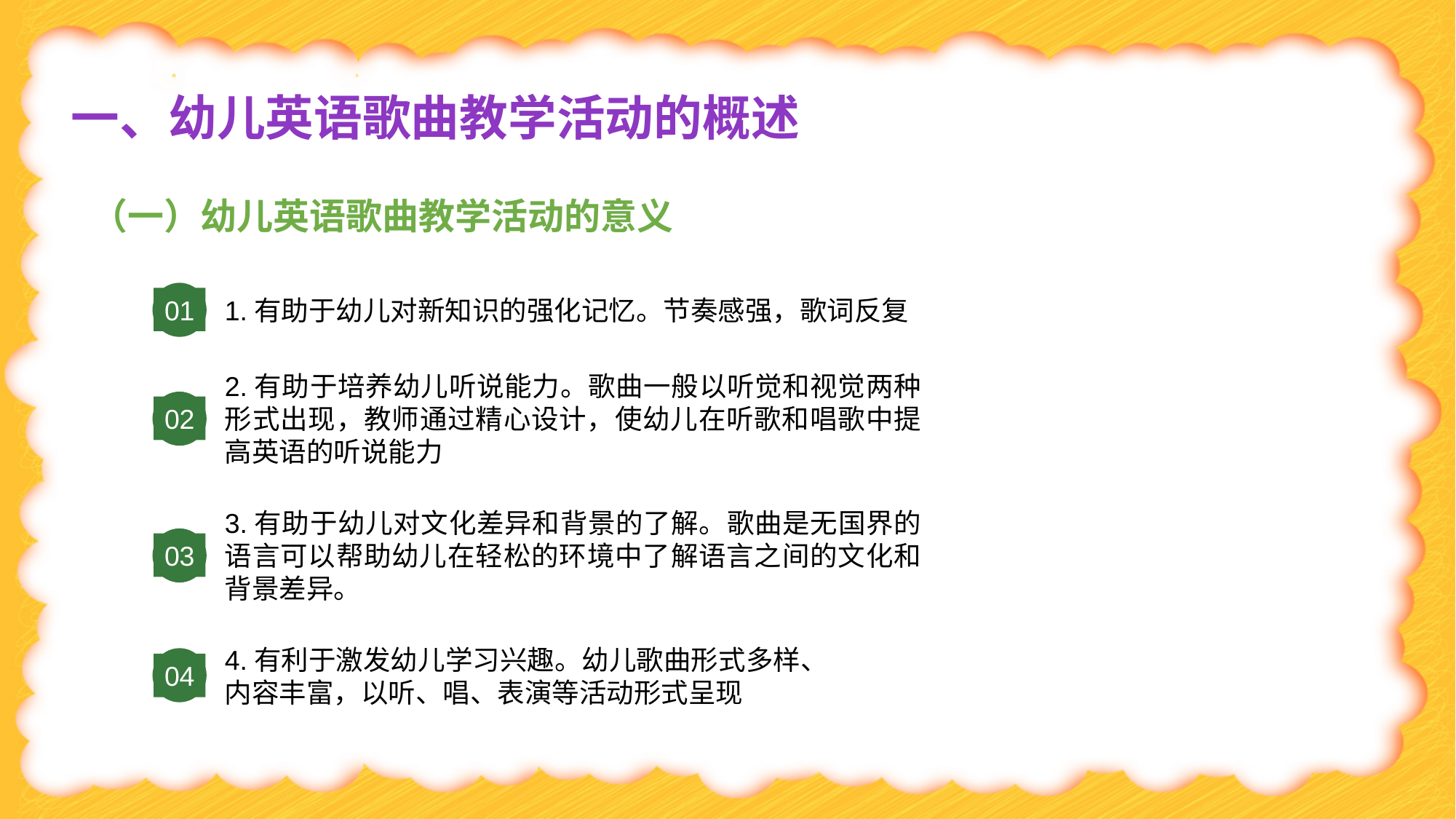

一、幼儿英语歌曲教学活动的概述

（一）幼儿英语歌曲教学活动的意义

01
1.有助于幼儿对新知识的强化记忆。节奏感强，歌词反复
2.有助于培养幼儿听说能力。歌曲一般以听觉和视觉两种形式出现，教师通过精心设计，使幼儿在听歌和唱歌中提高英语的听说能力

02
3.有助于幼儿对文化差异和背景的了解。歌曲是无国界的语言可以帮助幼儿在轻松的环境中了解语言之间的文化和背景差异。

03
4.有利于激发幼儿学习兴趣。幼儿歌曲形式多样、内容丰富，以听、唱、表演等活动形式呈现

04